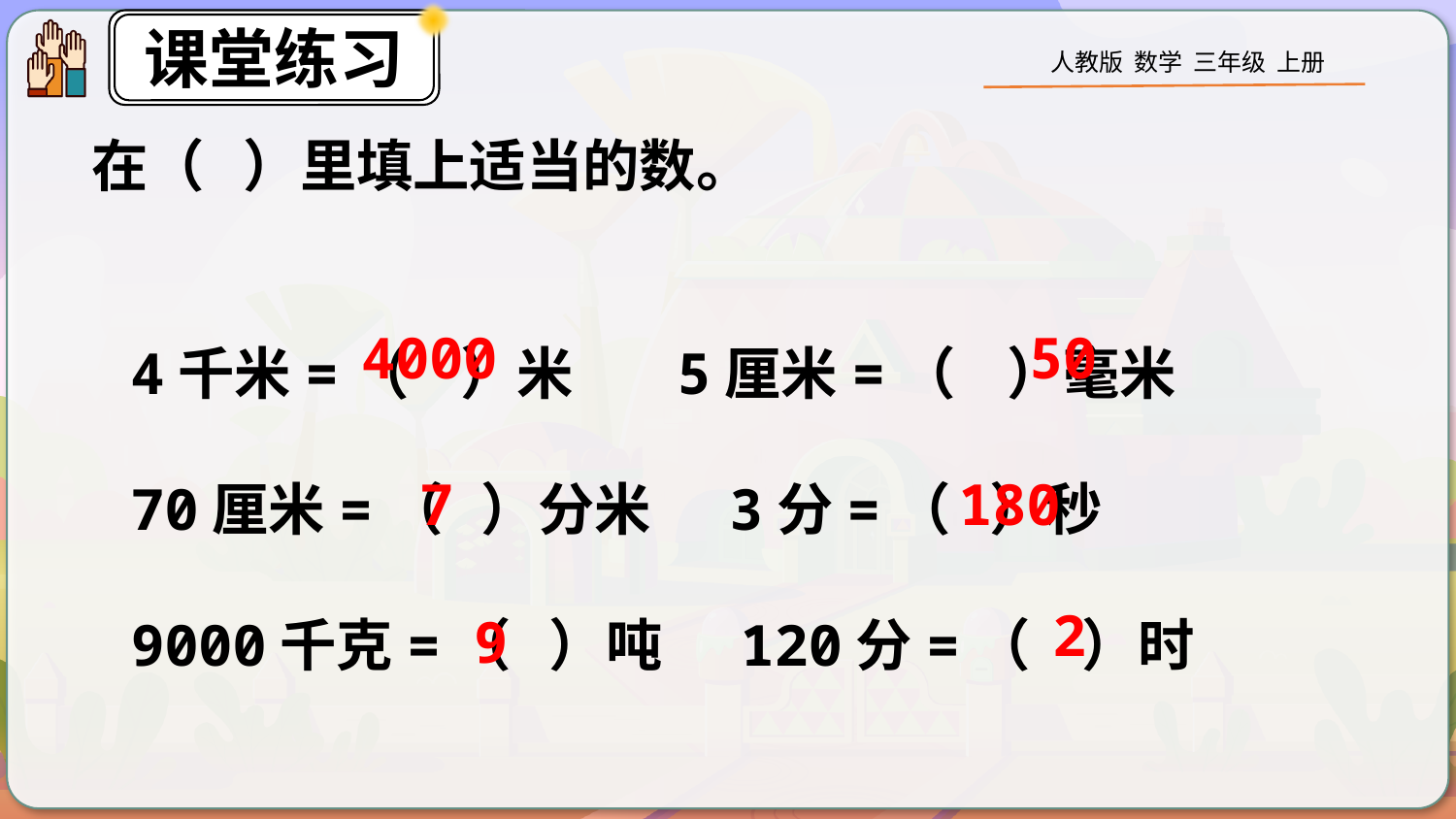

在（   ）里填上适当的数。
4千米=（    ）米       5厘米=（    ）毫米
70厘米=（   ）分米     3分=（   ）秒
9000千克=（   ）吨     120分=（    ）时
4000
50
180
7
2
9